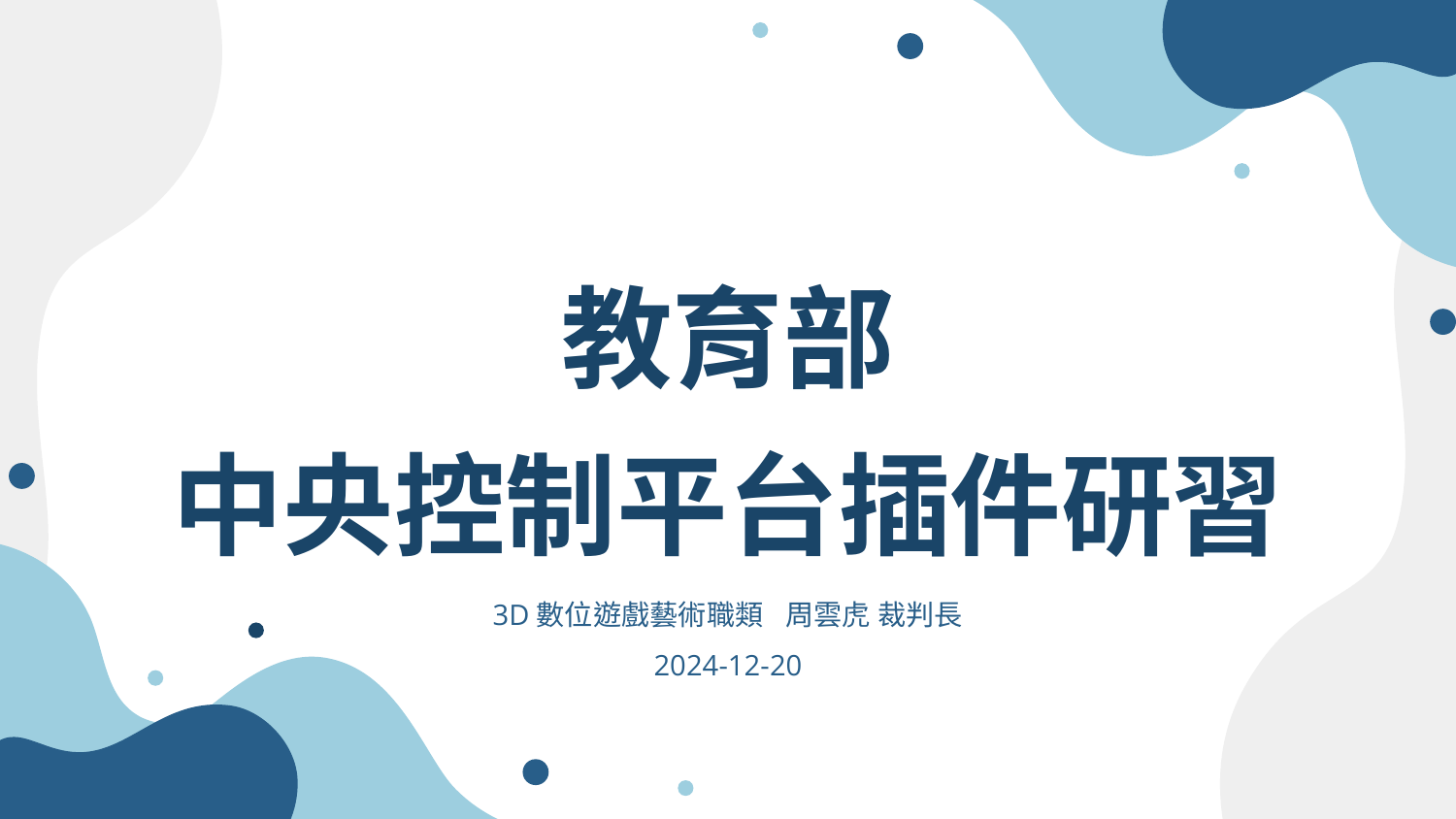

# 教育部 中央控制平台插件研習
3D數位遊戲藝術職類   周雲虎 裁判長
2024-12-20